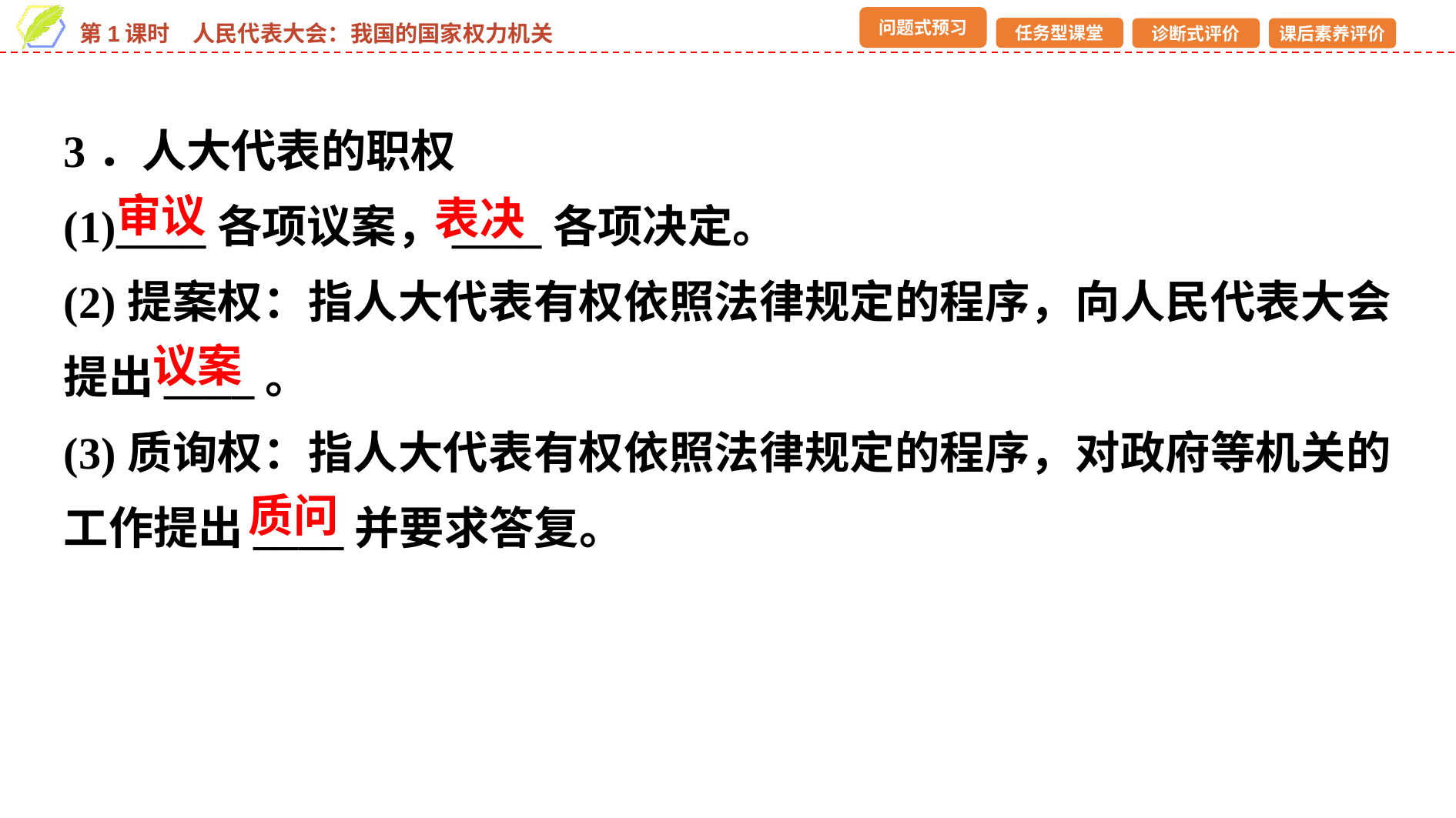

3．人大代表的职权
(1)____各项议案，____各项决定。
(2)提案权：指人大代表有权依照法律规定的程序，向人民代表大会提出____。
(3)质询权：指人大代表有权依照法律规定的程序，对政府等机关的工作提出____并要求答复。
审议
表决
议案
质问